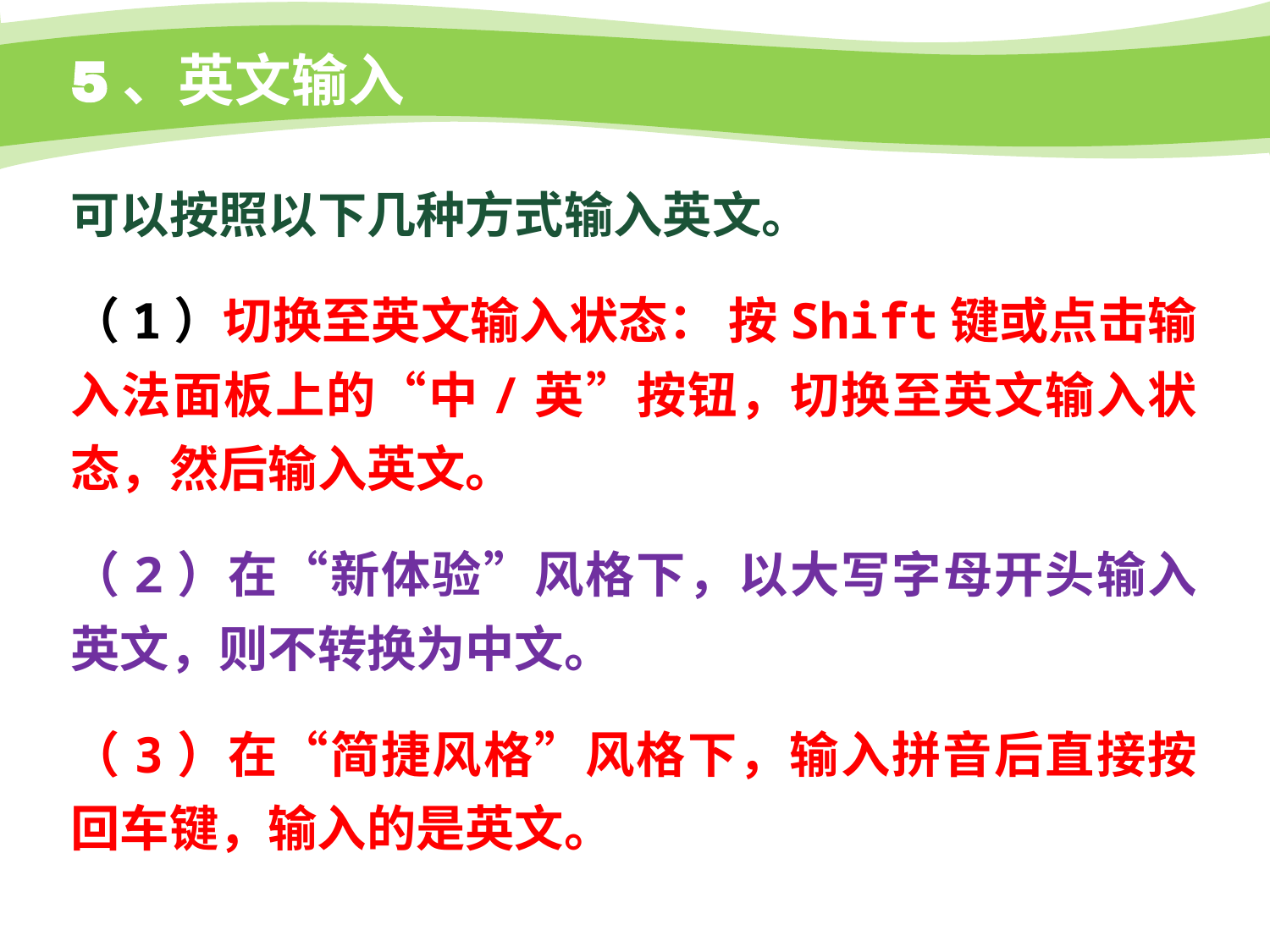

# 5、英文输入
可以按照以下几种方式输入英文。
（1）切换至英文输入状态： 按Shift键或点击输入法面板上的“中/英”按钮，切换至英文输入状态，然后输入英文。
（2）在“新体验”风格下，以大写字母开头输入英文，则不转换为中文。
（3）在“简捷风格”风格下，输入拼音后直接按回车键，输入的是英文。